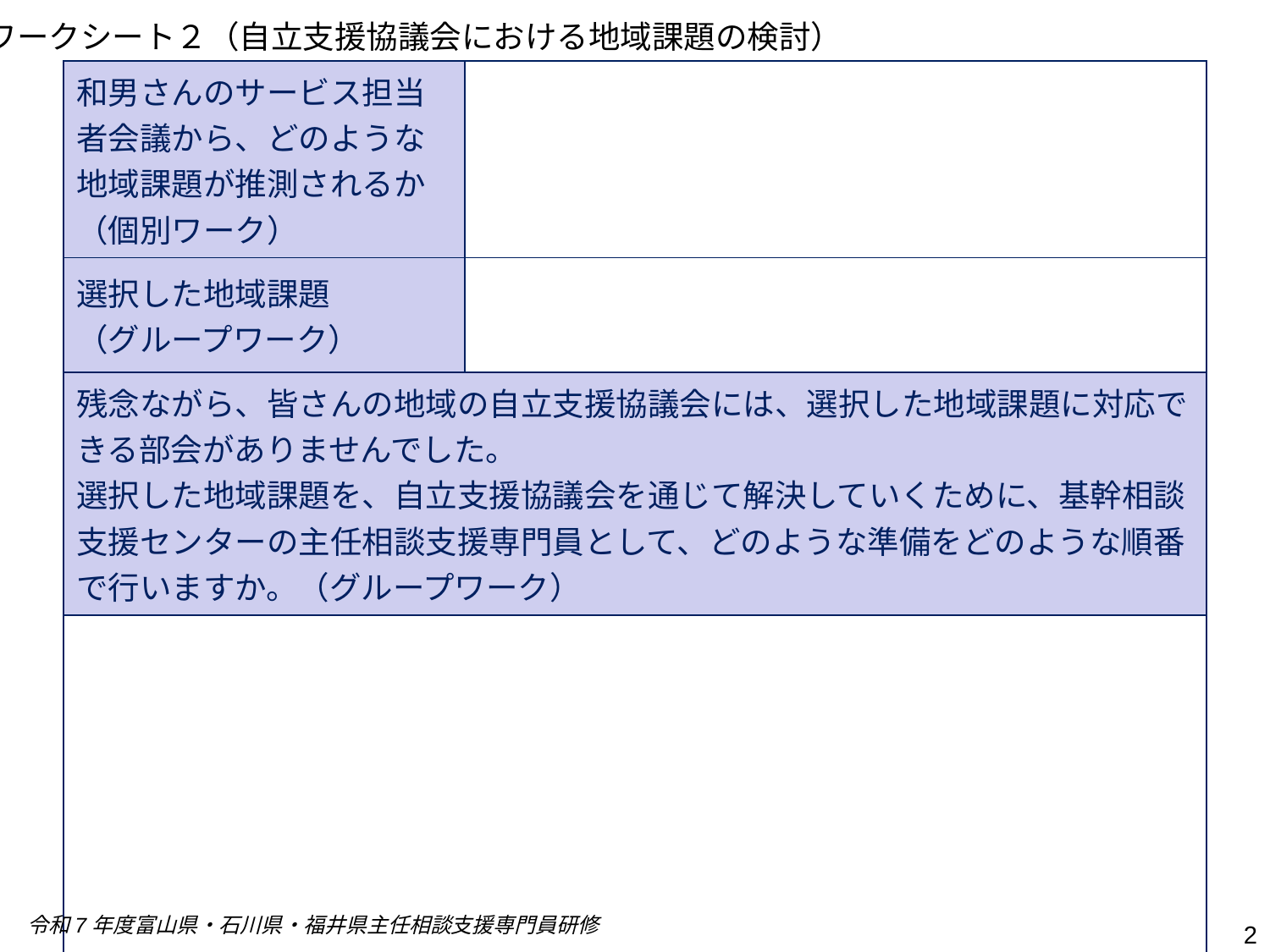

ワークシート２（自立支援協議会における地域課題の検討）
| 和男さんのサービス担当者会議から、どのような地域課題が推測されるか （個別ワーク） |  |
| --- | --- |
| 選択した地域課題 （グループワーク） |  |
| 残念ながら、皆さんの地域の自立支援協議会には、選択した地域課題に対応できる部会がありませんでした。 選択した地域課題を、自立支援協議会を通じて解決していくために、基幹相談支援センターの主任相談支援専門員として、どのような準備をどのような順番で行いますか。（グループワーク） |  |
|  |  |
令和7年度富山県・石川県・福井県主任相談支援専門員研修
2